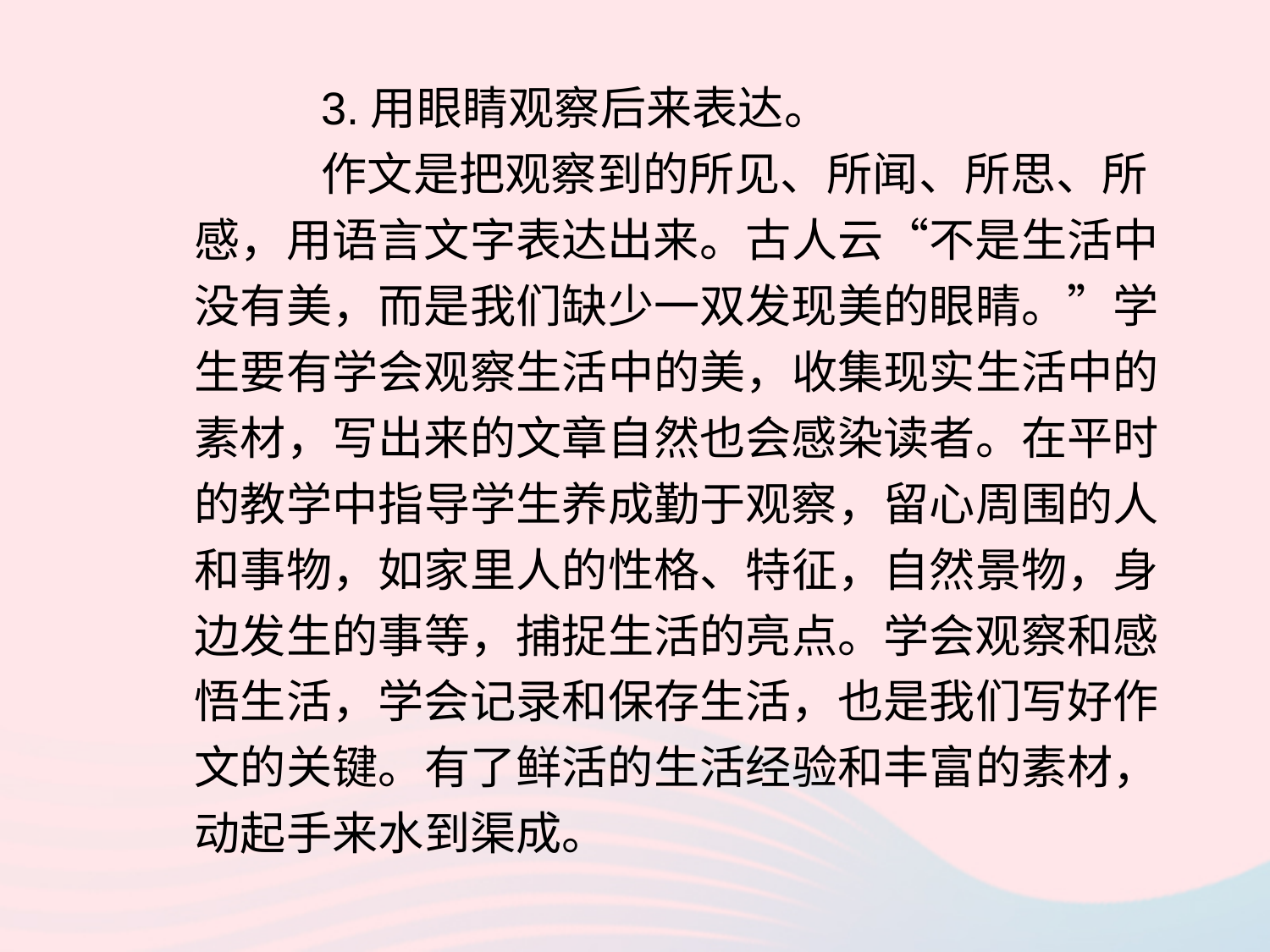

3.用眼睛观察后来表达。
	作文是把观察到的所见、所闻、所思、所感，用语言文字表达出来。古人云“不是生活中没有美，而是我们缺少一双发现美的眼睛。”学生要有学会观察生活中的美，收集现实生活中的素材，写出来的文章自然也会感染读者。在平时的教学中指导学生养成勤于观察，留心周围的人和事物，如家里人的性格、特征，自然景物，身边发生的事等，捕捉生活的亮点。学会观察和感悟生活，学会记录和保存生活，也是我们写好作文的关键。有了鲜活的生活经验和丰富的素材，动起手来水到渠成。